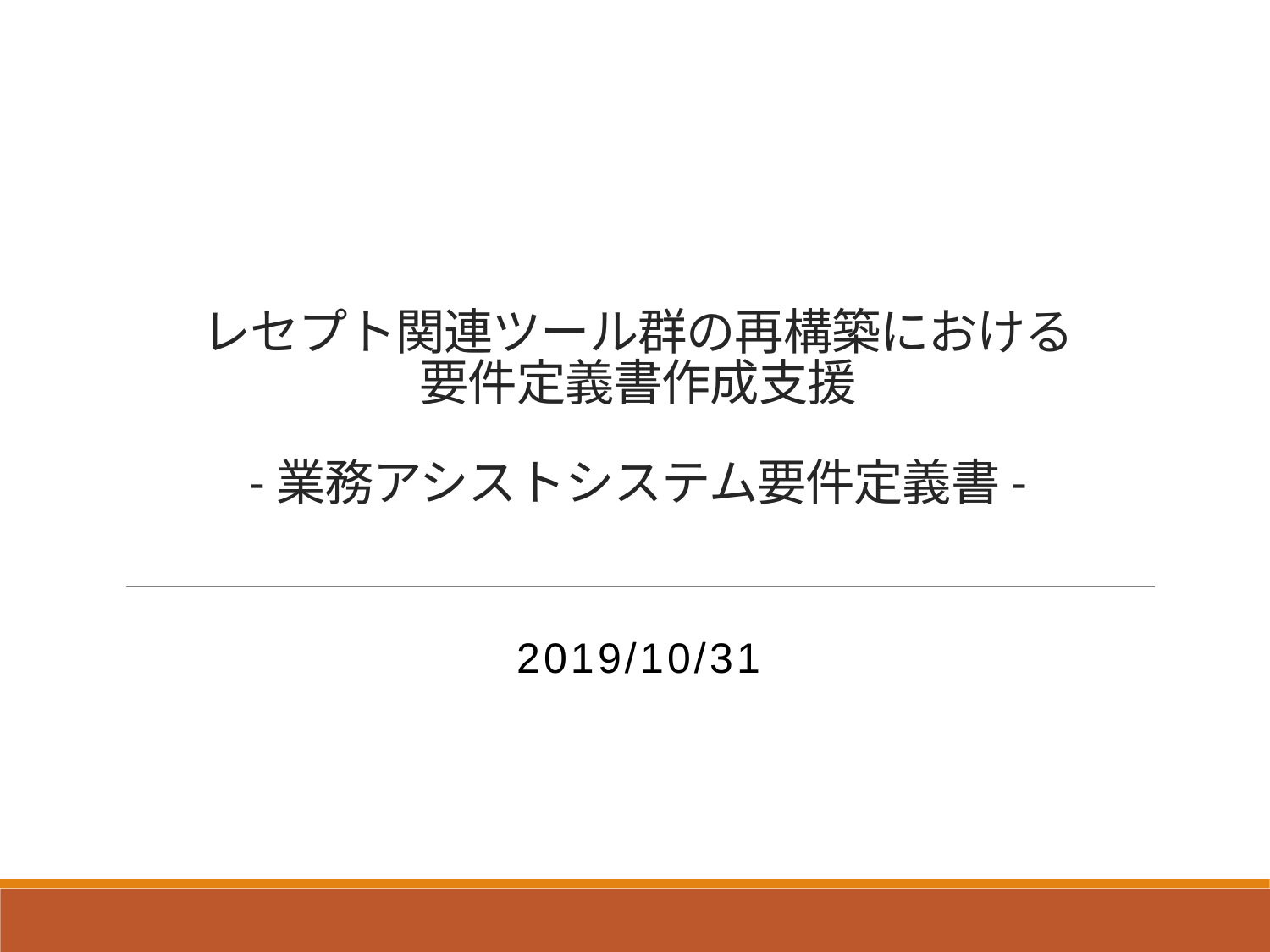

# レセプト関連ツール群の再構築における 要件定義書作成支援 -業務アシストシステム要件定義書-
2019/10/31